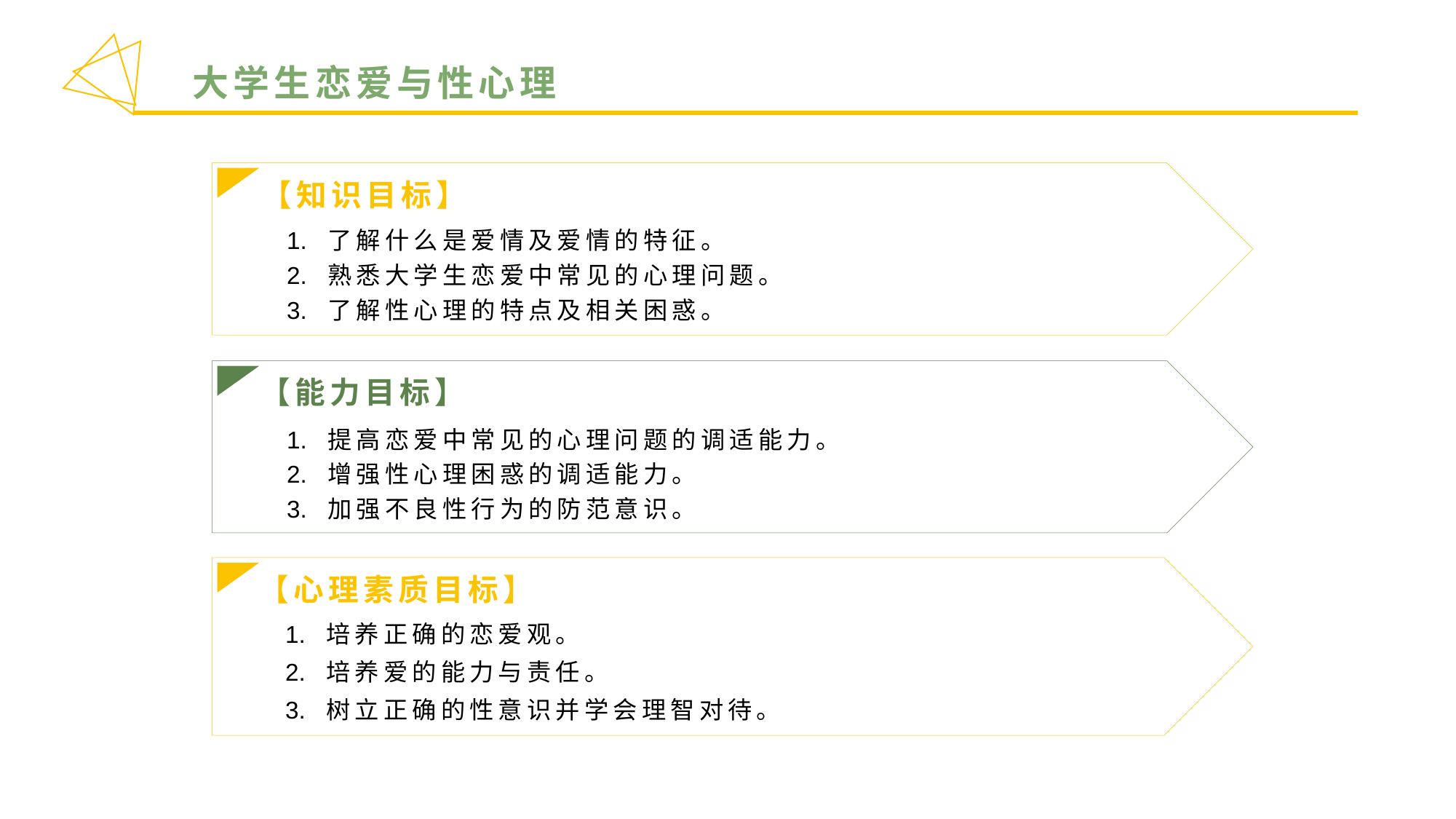

大学生恋爱与性心理

【知识目标】
了解什么是爱情及爱情的特征。
熟悉大学生恋爱中常见的心理问题。
了解性心理的特点及相关困惑。

【能力目标】
提高恋爱中常见的心理问题的调适能力。
增强性心理困惑的调适能力。
加强不良性行为的防范意识。

【心理素质目标】
培养正确的恋爱观。
培养爱的能力与责任。
树立正确的性意识并学会理智对待。